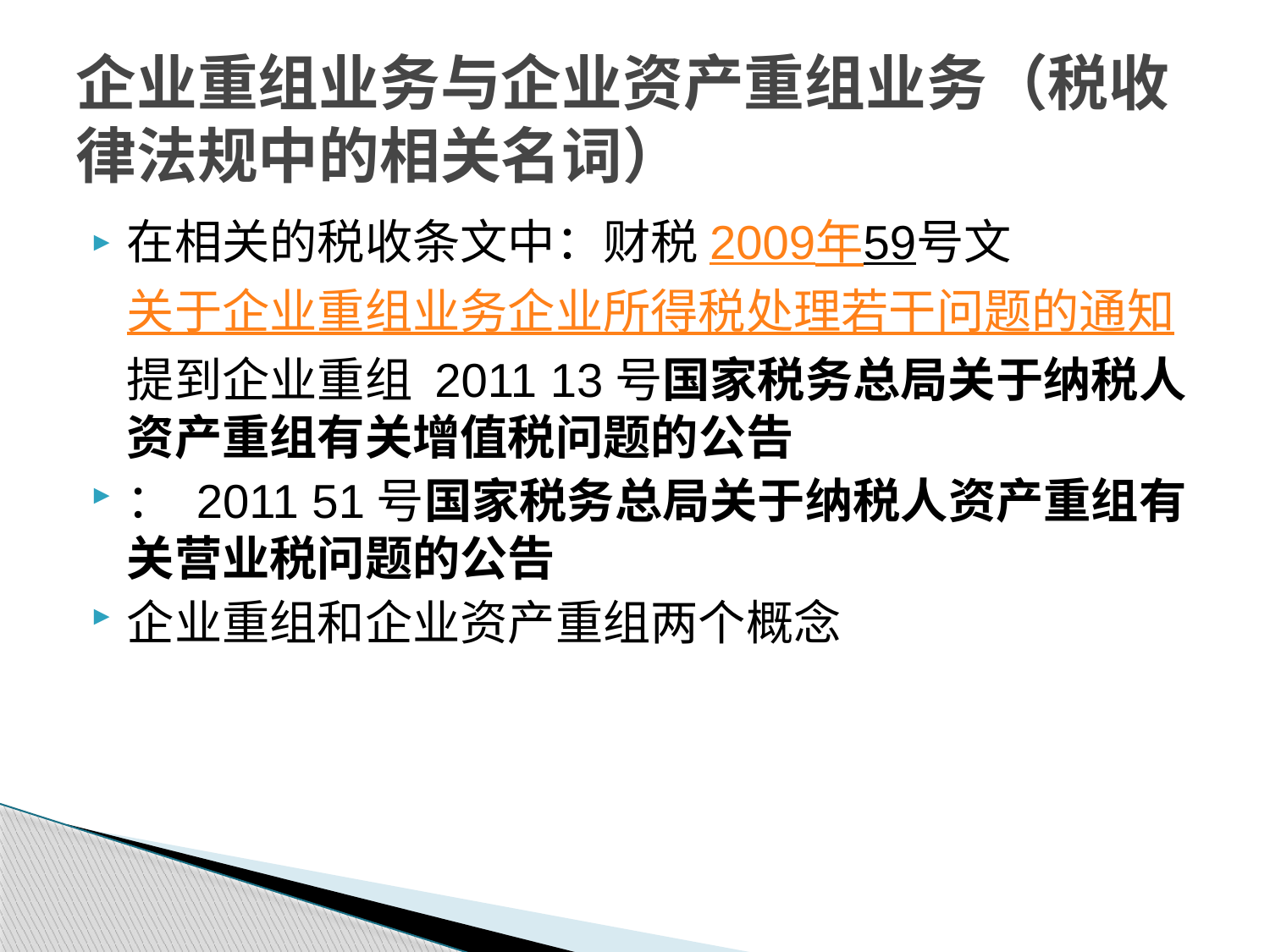

# 企业重组业务与企业资产重组业务（税收律法规中的相关名词）
在相关的税收条文中：财税2009年59号文关于企业重组业务企业所得税处理若干问题的通知提到企业重组 2011 13号国家税务总局关于纳税人资产重组有关增值税问题的公告
： 2011 51号国家税务总局关于纳税人资产重组有关营业税问题的公告
企业重组和企业资产重组两个概念